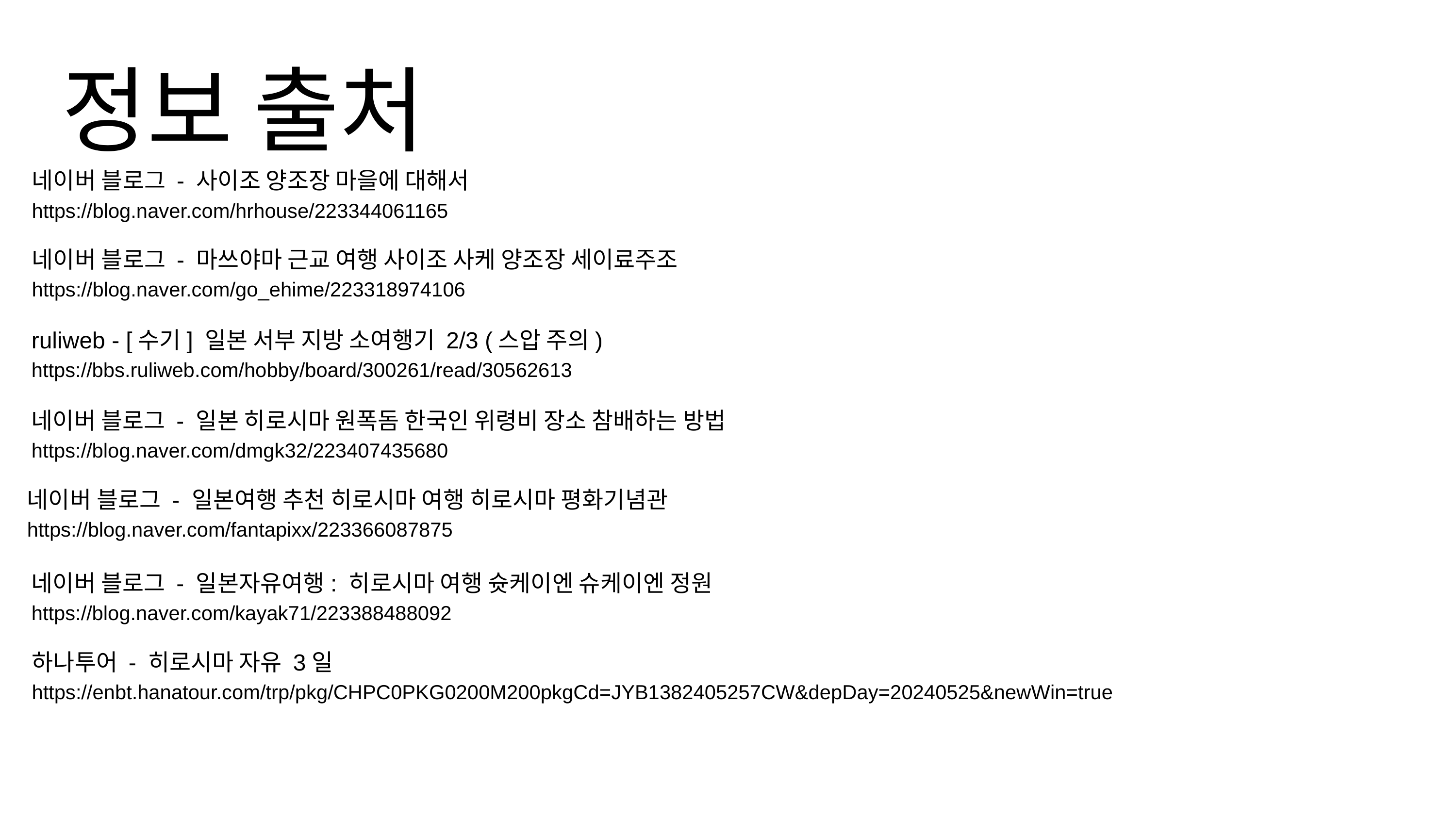

정보 출처
네이버 블로그 - 사이조 양조장 마을에 대해서
https://blog.naver.com/hrhouse/223344061165
네이버 블로그 - 마쓰야마 근교 여행 사이조 사케 양조장 세이료주조
https://blog.naver.com/go_ehime/223318974106
ruliweb - [수기] 일본 서부 지방 소여행기 2/3 (스압 주의)
https://bbs.ruliweb.com/hobby/board/300261/read/30562613
네이버 블로그 - 일본 히로시마 원폭돔 한국인 위령비 장소 참배하는 방법
https://blog.naver.com/dmgk32/223407435680
네이버 블로그 - 일본여행 추천 히로시마 여행 히로시마 평화기념관
https://blog.naver.com/fantapixx/223366087875
네이버 블로그 - 일본자유여행: 히로시마 여행 슛케이엔 슈케이엔 정원
https://blog.naver.com/kayak71/223388488092
하나투어 - 히로시마 자유 3일
https://enbt.hanatour.com/trp/pkg/CHPC0PKG0200M200pkgCd=JYB1382405257CW&depDay=20240525&newWin=true